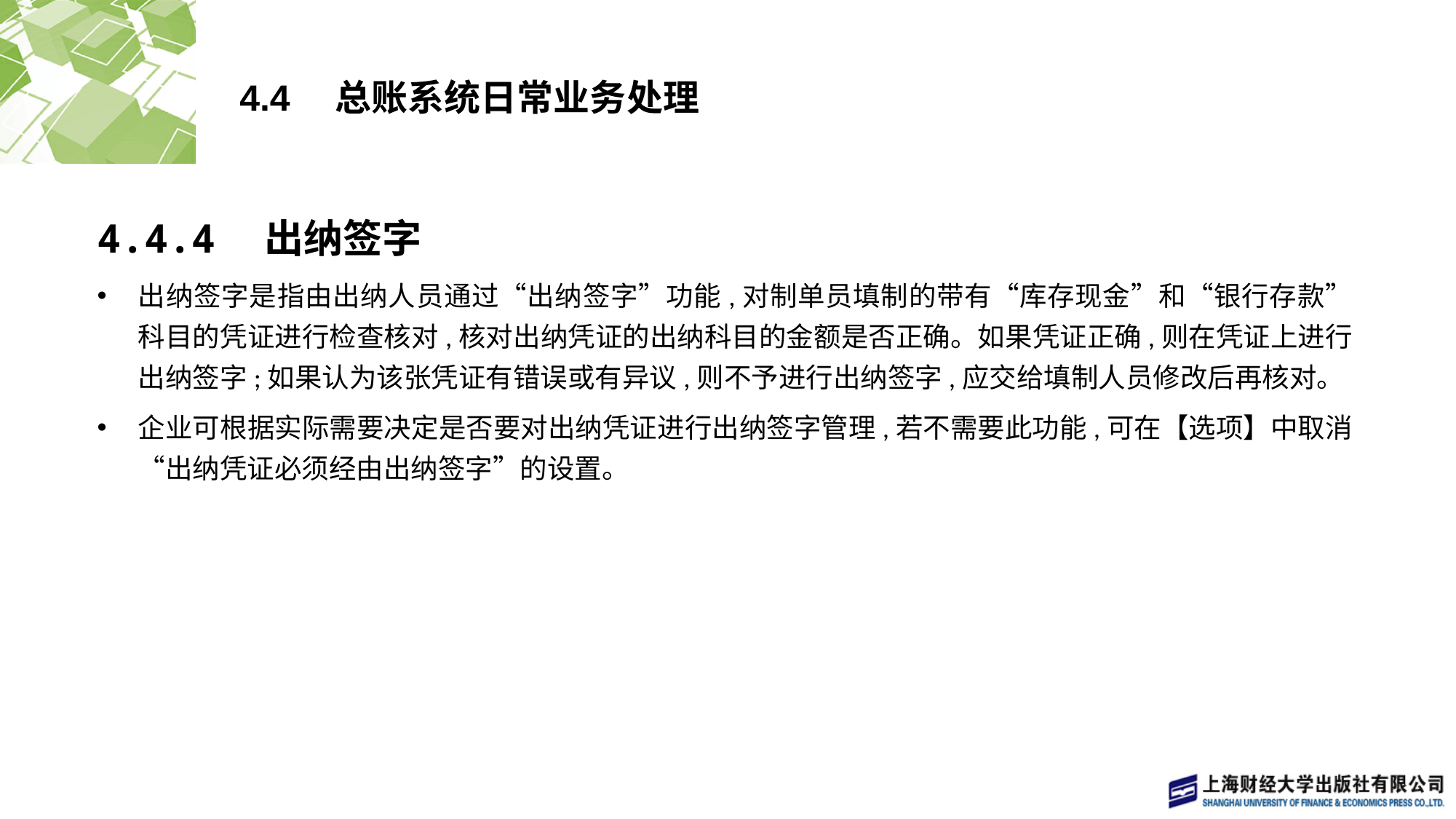

# 4.4　总账系统日常业务处理
4.4.4　出纳签字
出纳签字是指由出纳人员通过“出纳签字”功能,对制单员填制的带有“库存现金”和“银行存款”科目的凭证进行检查核对,核对出纳凭证的出纳科目的金额是否正确。如果凭证正确,则在凭证上进行出纳签字;如果认为该张凭证有错误或有异议,则不予进行出纳签字,应交给填制人员修改后再核对。
企业可根据实际需要决定是否要对出纳凭证进行出纳签字管理,若不需要此功能,可在【选项】中取消“出纳凭证必须经由出纳签字”的设置。